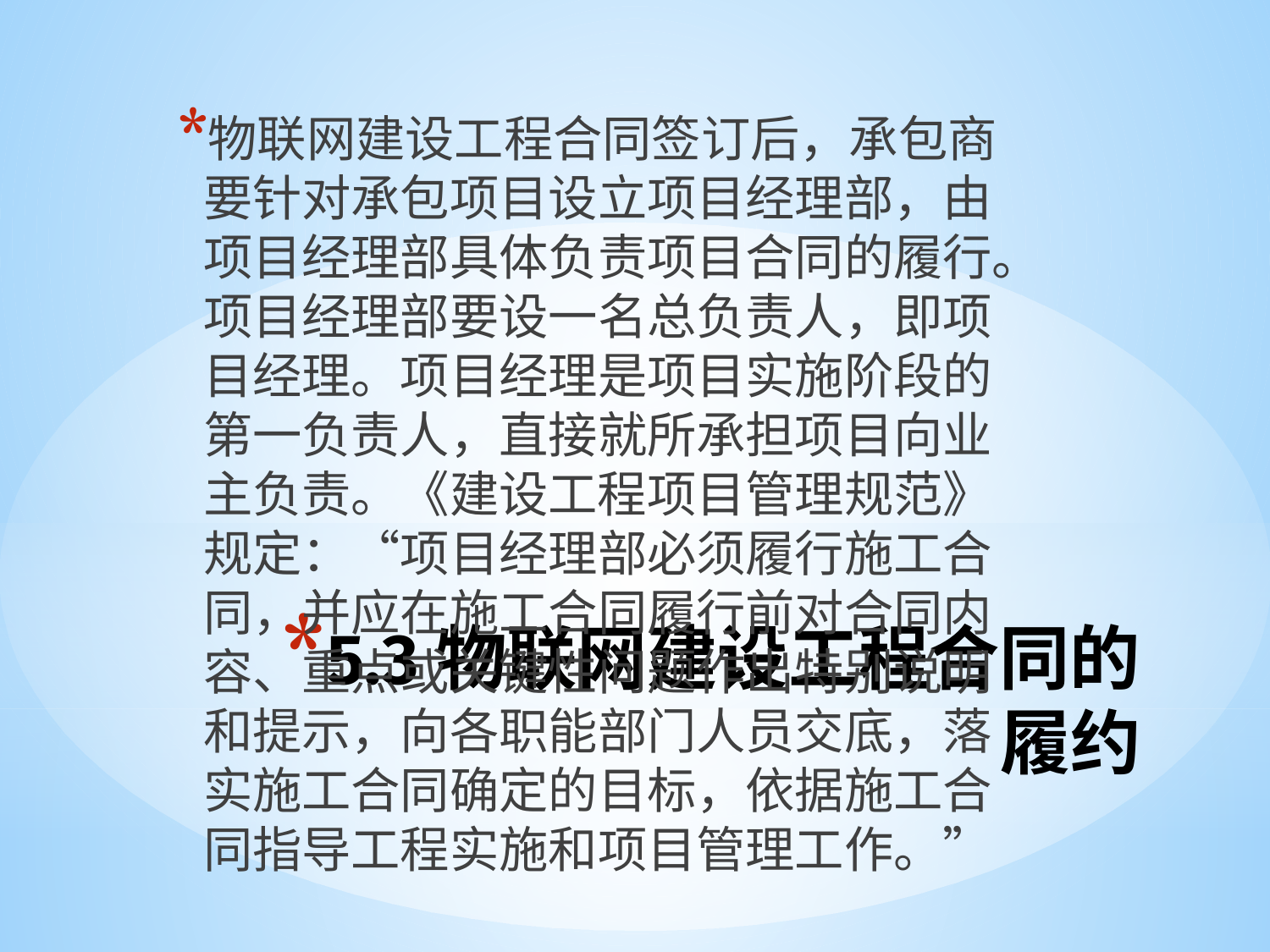

物联网建设工程合同签订后，承包商要针对承包项目设立项目经理部，由项目经理部具体负责项目合同的履行。项目经理部要设一名总负责人，即项目经理。项目经理是项目实施阶段的第一负责人，直接就所承担项目向业主负责。《建设工程项目管理规范》规定：“项目经理部必须履行施工合同，并应在施工合同履行前对合同内容、重点或关键性问题作出特别说明和提示，向各职能部门人员交底，落实施工合同确定的目标，依据施工合同指导工程实施和项目管理工作。”
# 5.3物联网建设工程合同的履约